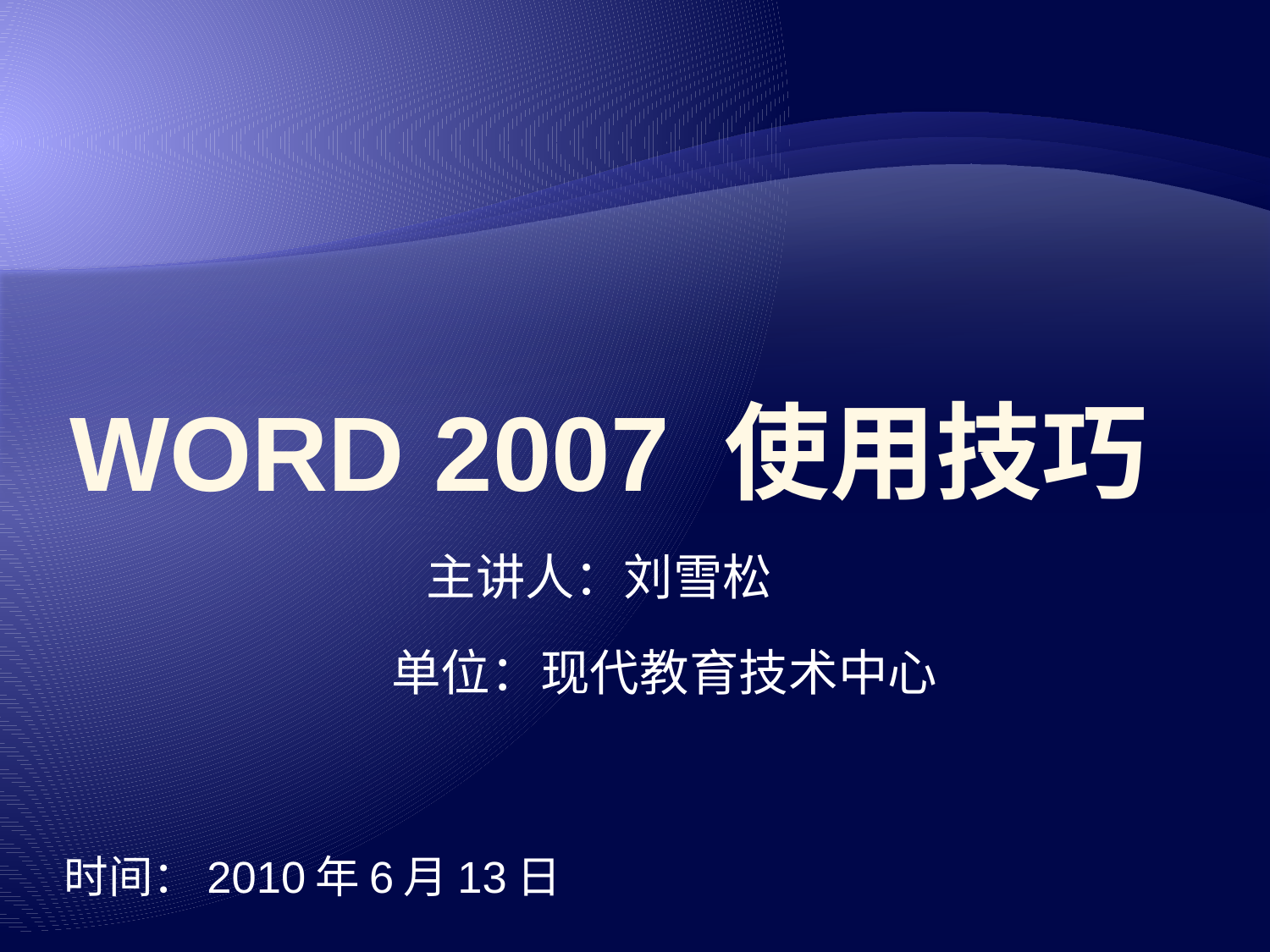

# WORD 2007 使用技巧
主讲人：刘雪松
单位：现代教育技术中心
时间：2010年6月13日